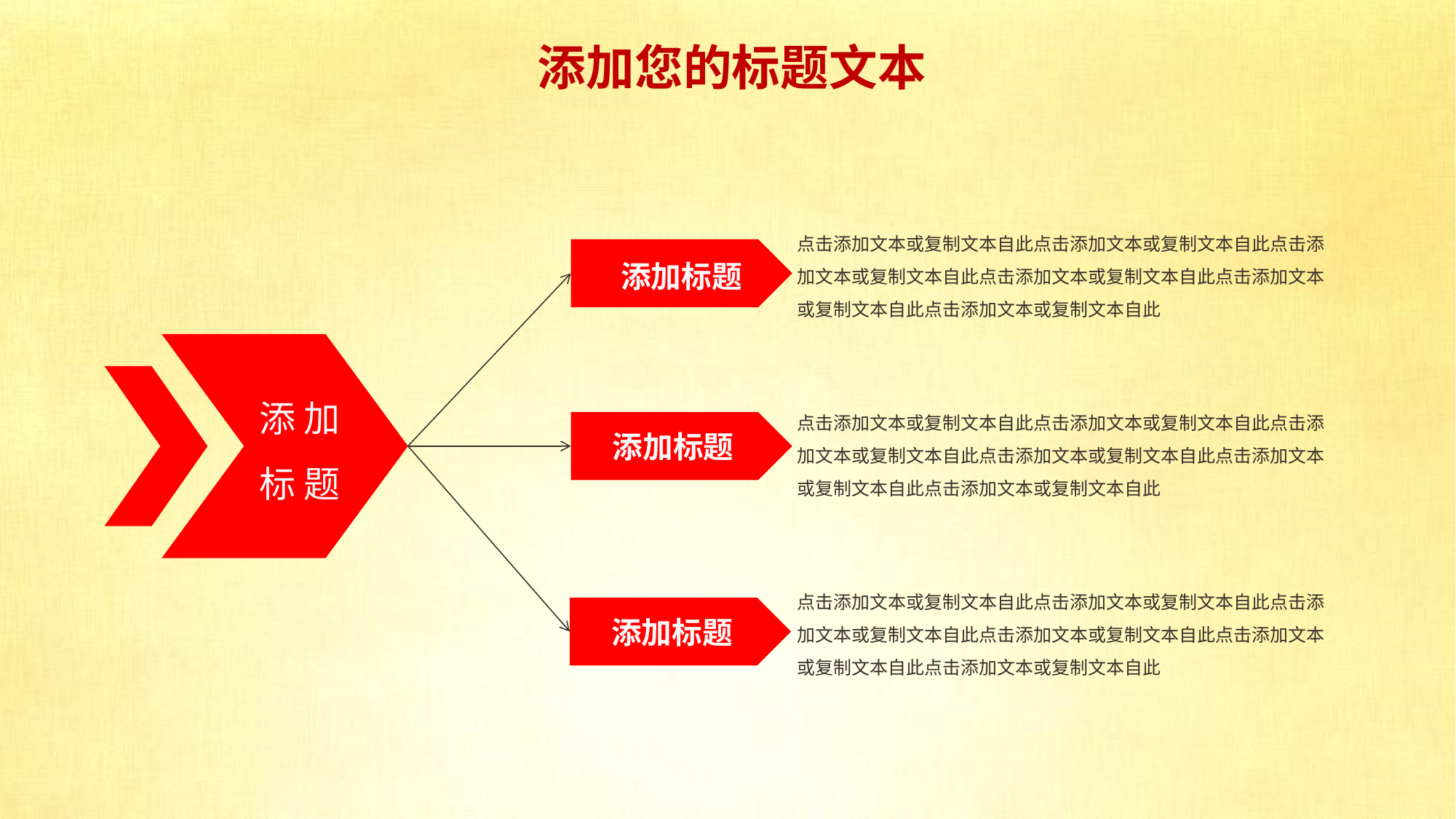

添加您的标题文本

点击添加文本或复制文本自此点击添加文本或复制文本自此点击添加文本或复制文本自此点击添加文本或复制文本自此点击添加文本或复制文本自此点击添加文本或复制文本自此
 添加标题

添 加
标 题

点击添加文本或复制文本自此点击添加文本或复制文本自此点击添加文本或复制文本自此点击添加文本或复制文本自此点击添加文本或复制文本自此点击添加文本或复制文本自此
添加标题

点击添加文本或复制文本自此点击添加文本或复制文本自此点击添加文本或复制文本自此点击添加文本或复制文本自此点击添加文本或复制文本自此点击添加文本或复制文本自此
添加标题